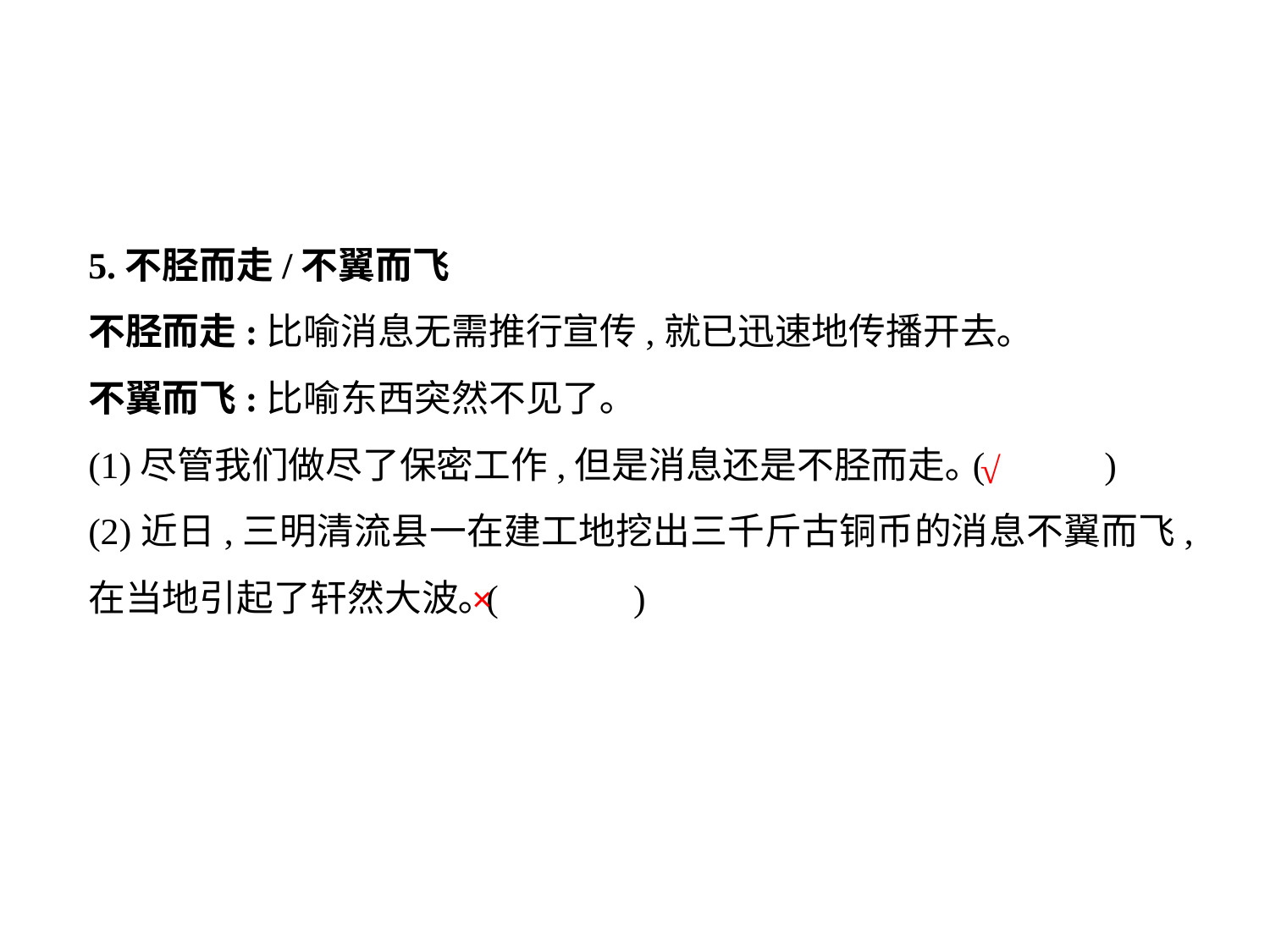

5.不胫而走/不翼而飞
不胫而走:比喻消息无需推行宣传,就已迅速地传播开去｡
不翼而飞:比喻东西突然不见了｡
(1)尽管我们做尽了保密工作,但是消息还是不胫而走｡(	)
(2)近日,三明清流县一在建工地挖出三千斤古铜币的消息不翼而飞,在当地引起了轩然大波｡(	    )
√
×